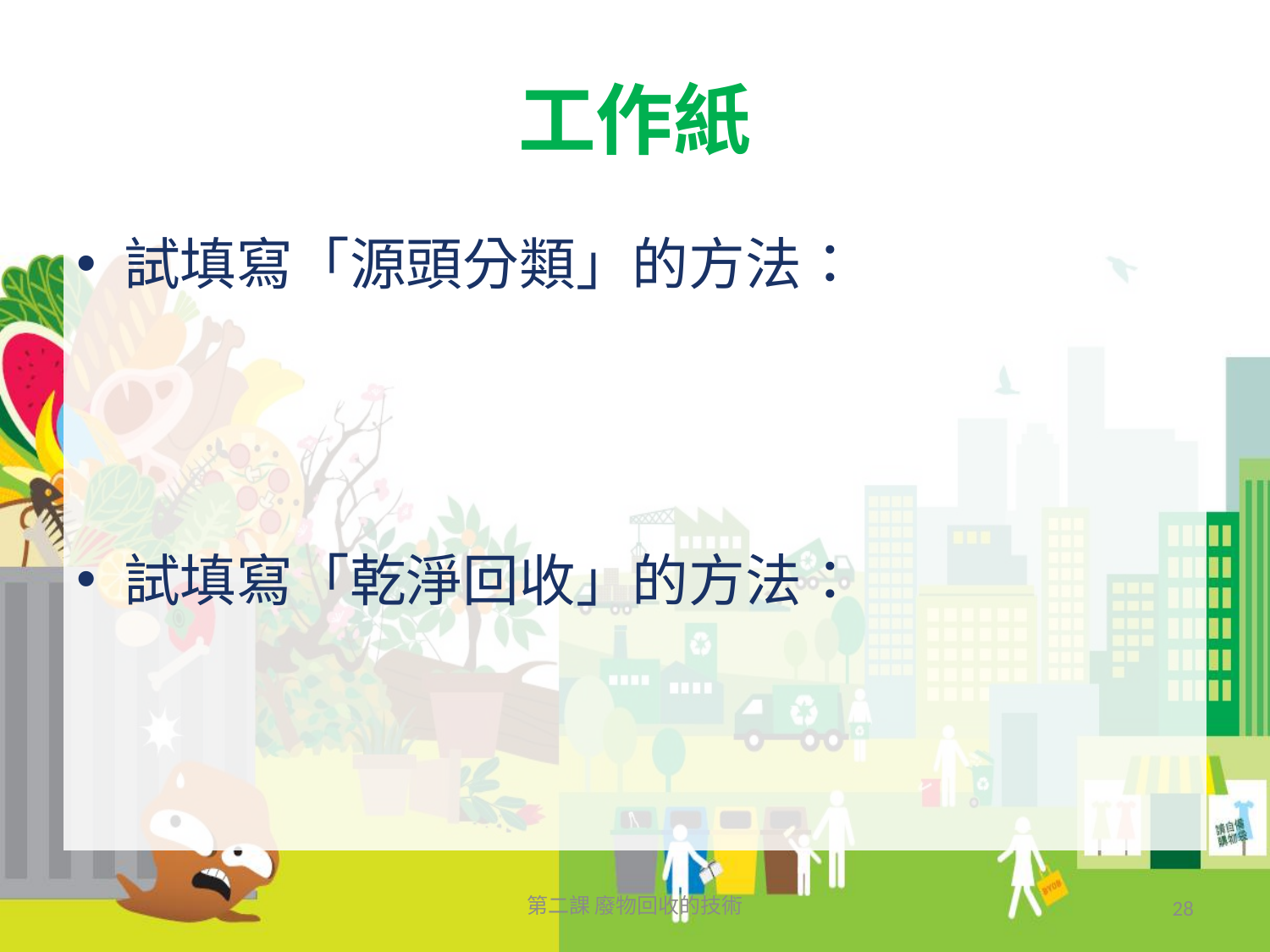

# 工作紙
試填寫「源頭分類」的方法：

試填寫「乾淨回收」的方法：
第二課 廢物回收的技術
28